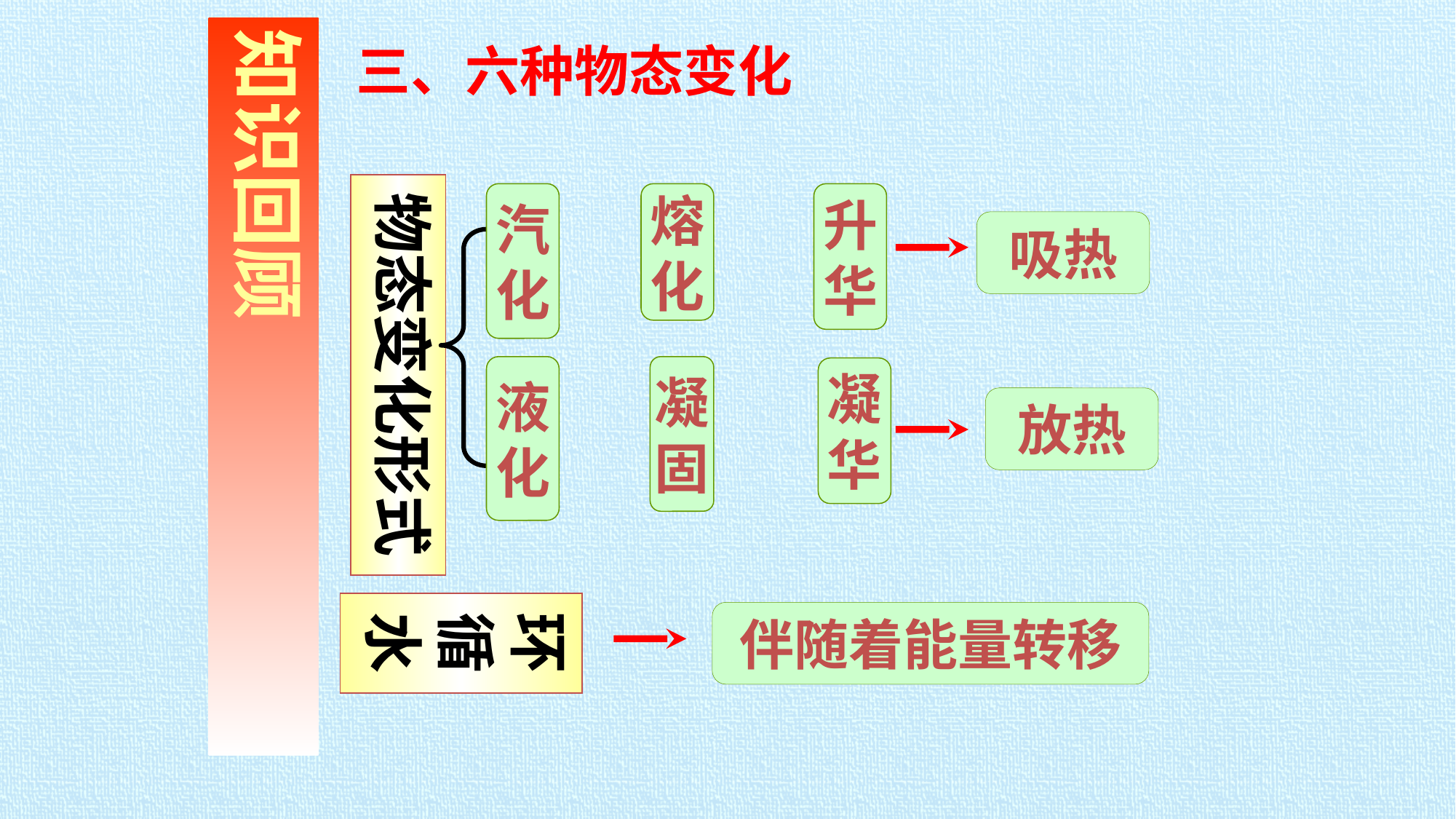

知识回顾
三、六种物态变化
物态变化形式
汽
化
熔
化
升
华
吸热

液
化
凝
固
凝
华
放热

环循水
伴随着能量转移